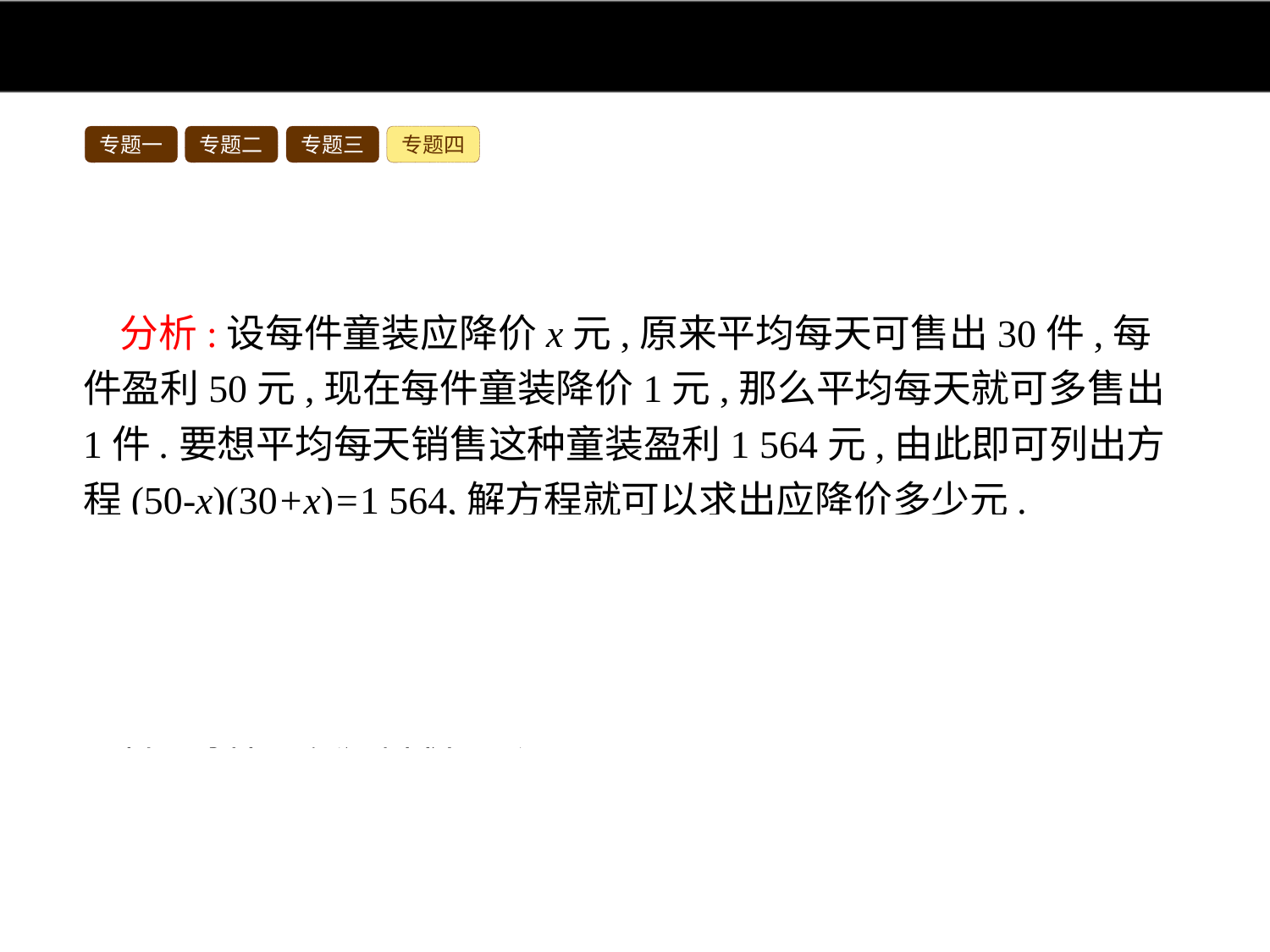

专题一
专题二
专题三
专题四
分析:设每件童装应降价x元,原来平均每天可售出30件,每件盈利50元,现在每件童装降价1元,那么平均每天就可多售出1件.要想平均每天销售这种童装盈利1 564元,由此即可列出方程(50-x)(30+x)=1 564,解方程就可以求出应降价多少元.
解:设每件童装应降价x元,则(50-x)(30+x)=1 564,解得x1=4,x2=16.
因为要扩大销售量,增加盈利,减少库存,所以x只取16.
答:每件童装应降价16元.